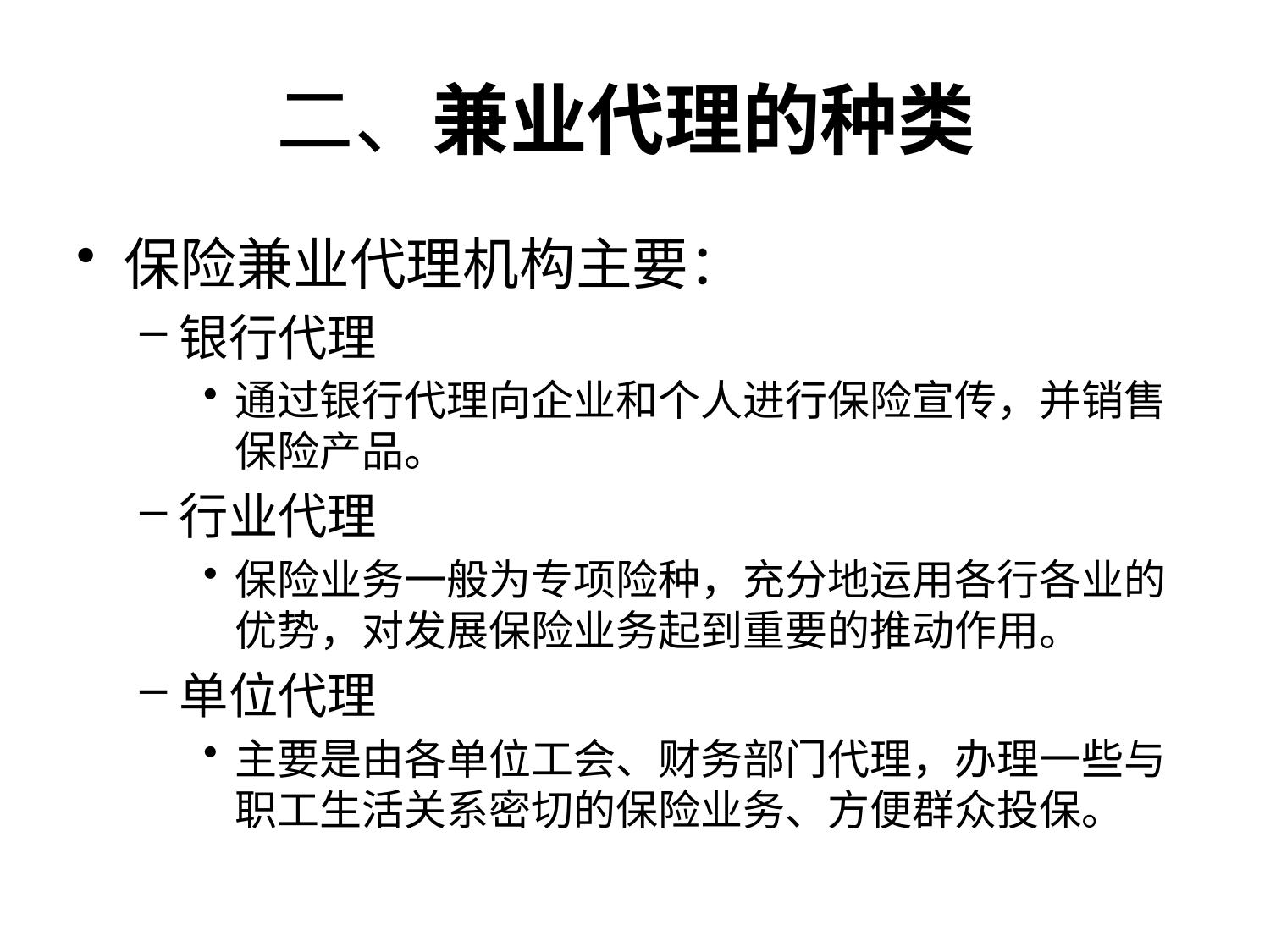

# 二、兼业代理的种类
保险兼业代理机构主要：
银行代理
通过银行代理向企业和个人进行保险宣传，并销售保险产品。
行业代理
保险业务一般为专项险种，充分地运用各行各业的优势，对发展保险业务起到重要的推动作用。
单位代理
主要是由各单位工会、财务部门代理，办理一些与职工生活关系密切的保险业务、方便群众投保。